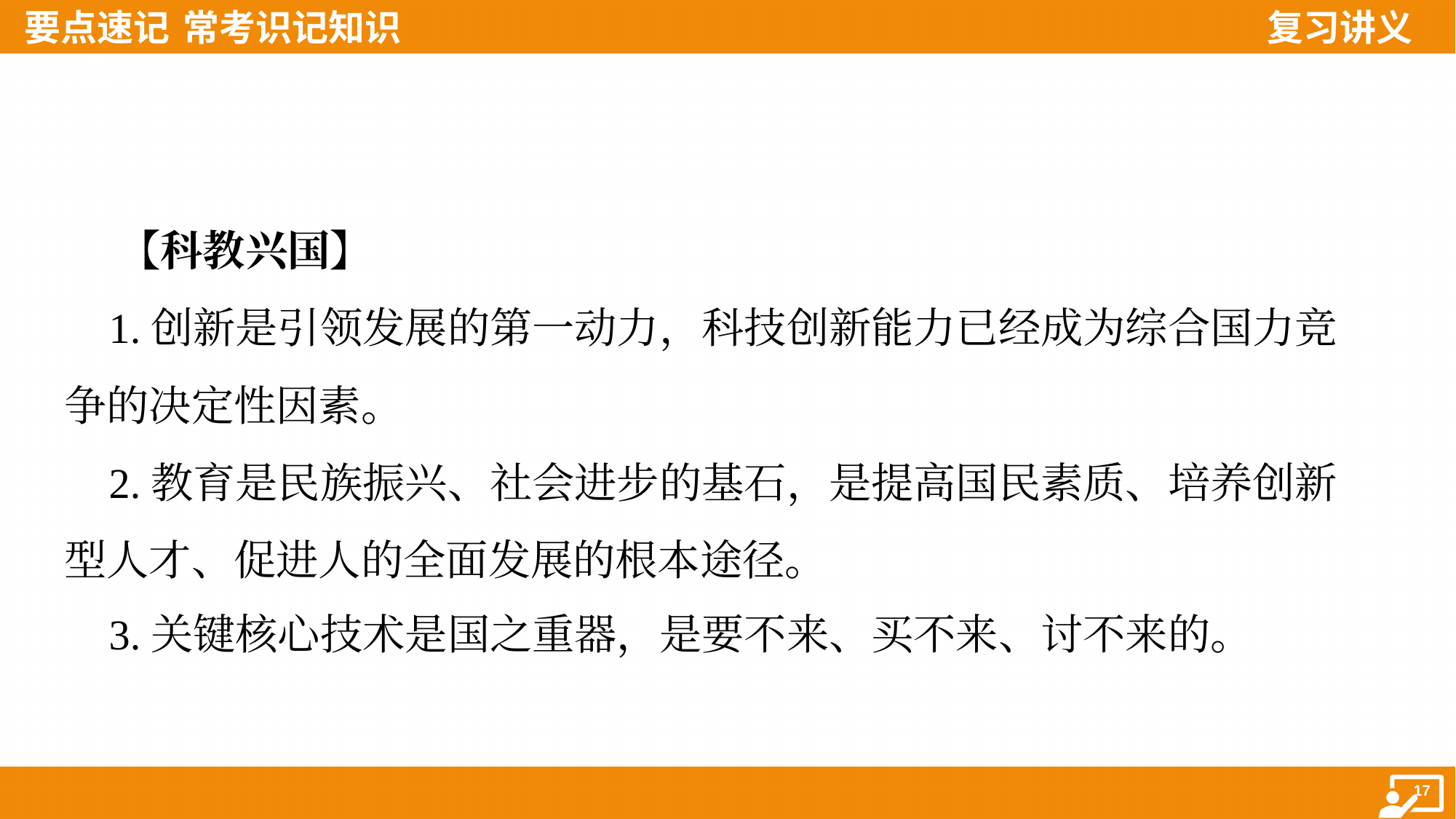

【科教兴国】
    1.创新是引领发展的第一动力，科技创新能力已经成为综合国力竞
争的决定性因素。
    2.教育是民族振兴、社会进步的基石，是提高国民素质、培养创新
型人才、促进人的全面发展的根本途径。
    3.关键核心技术是国之重器，是要不来、买不来、讨不来的。